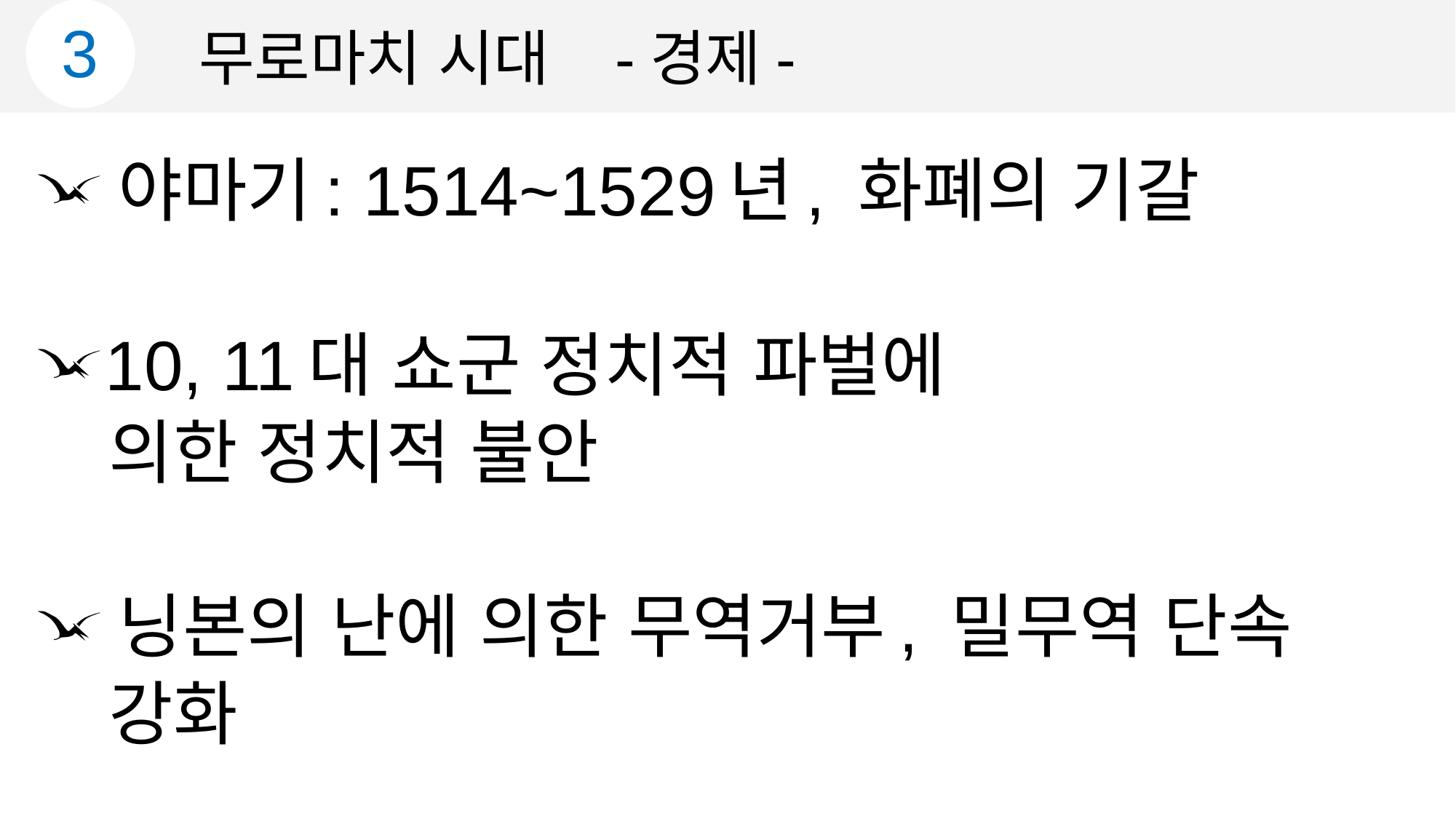

3
무로마치 시대   -경제-
 야마기: 1514~1529년, 화폐의 기갈

 10, 11대 쇼군 정치적 파벌에
   의한 정치적 불안

 닝본의 난에 의한 무역거부, 밀무역 단속
   강화